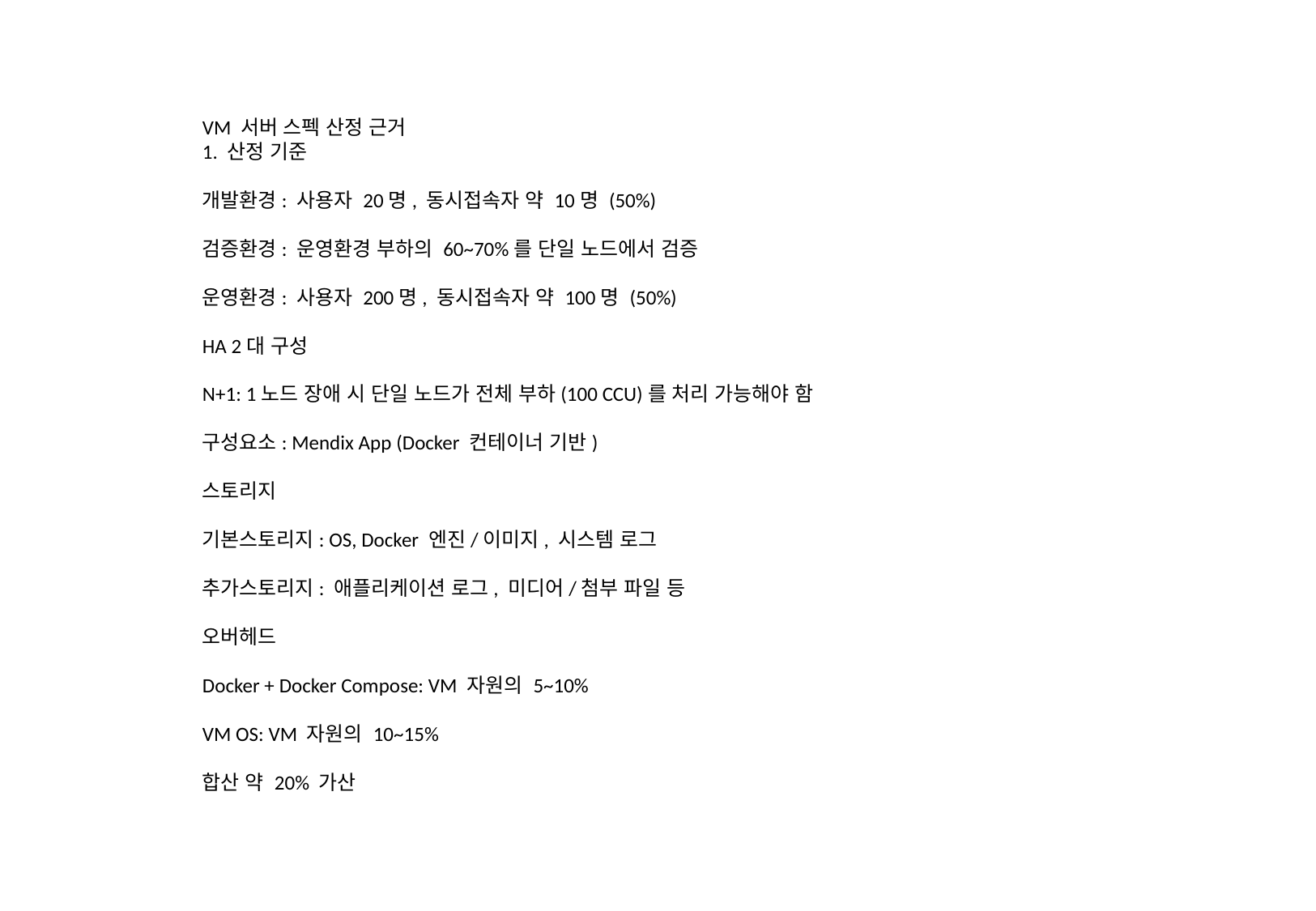

VM 서버 스펙 산정 근거
1. 산정 기준

개발환경: 사용자 20명, 동시접속자 약 10명 (50%)

검증환경: 운영환경 부하의 60~70%를 단일 노드에서 검증

운영환경: 사용자 200명, 동시접속자 약 100명 (50%)

HA 2대 구성

N+1: 1노드 장애 시 단일 노드가 전체 부하(100 CCU)를 처리 가능해야 함

구성요소: Mendix App (Docker 컨테이너 기반)

스토리지

기본스토리지: OS, Docker 엔진/이미지, 시스템 로그

추가스토리지: 애플리케이션 로그, 미디어/첨부 파일 등

오버헤드

Docker + Docker Compose: VM 자원의 5~10%

VM OS: VM 자원의 10~15%

합산 약 20% 가산